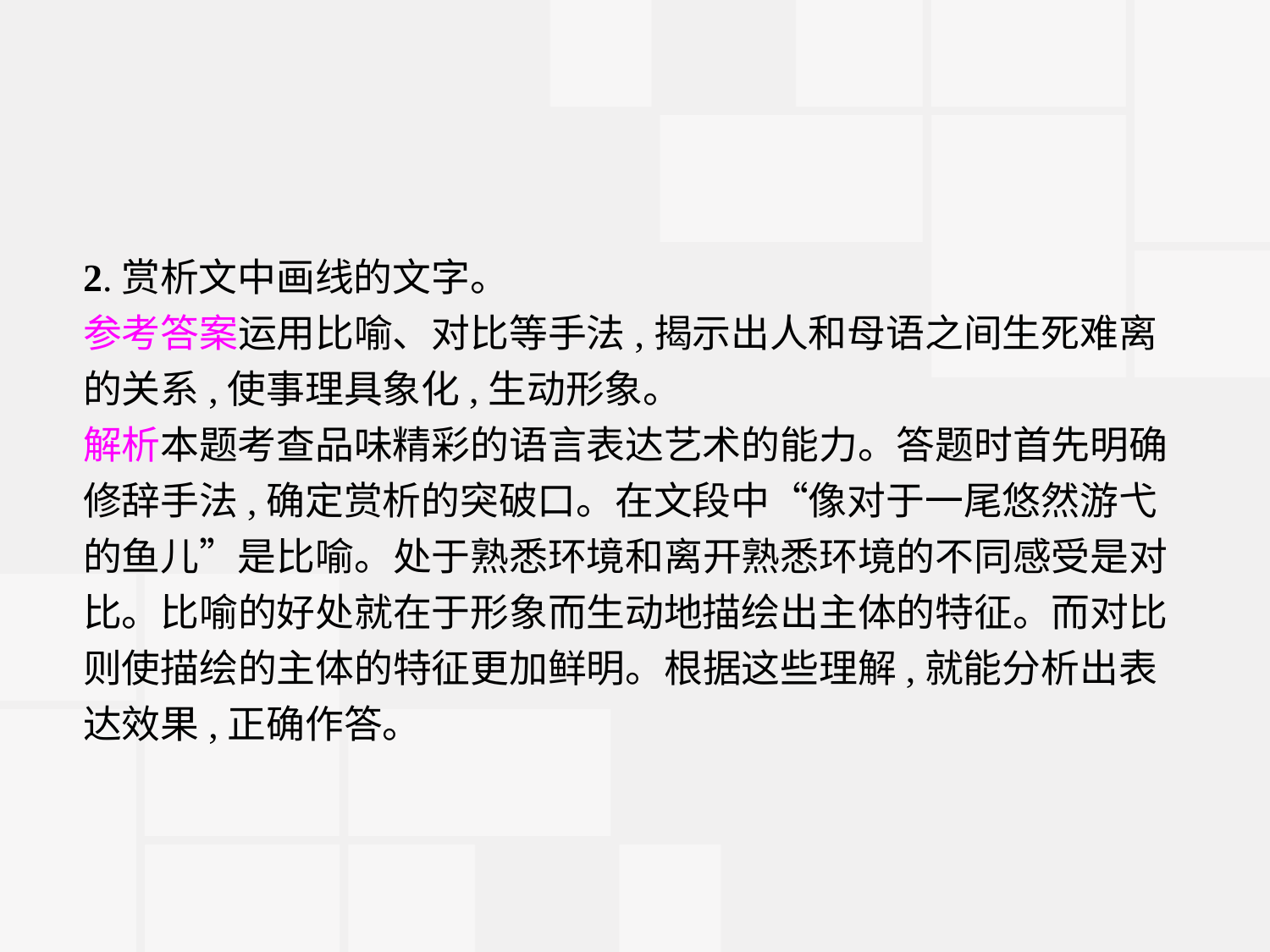

2.赏析文中画线的文字。
参考答案运用比喻、对比等手法,揭示出人和母语之间生死难离的关系,使事理具象化,生动形象。
解析本题考查品味精彩的语言表达艺术的能力。答题时首先明确修辞手法,确定赏析的突破口。在文段中“像对于一尾悠然游弋的鱼儿”是比喻。处于熟悉环境和离开熟悉环境的不同感受是对比。比喻的好处就在于形象而生动地描绘出主体的特征。而对比则使描绘的主体的特征更加鲜明。根据这些理解,就能分析出表达效果,正确作答。